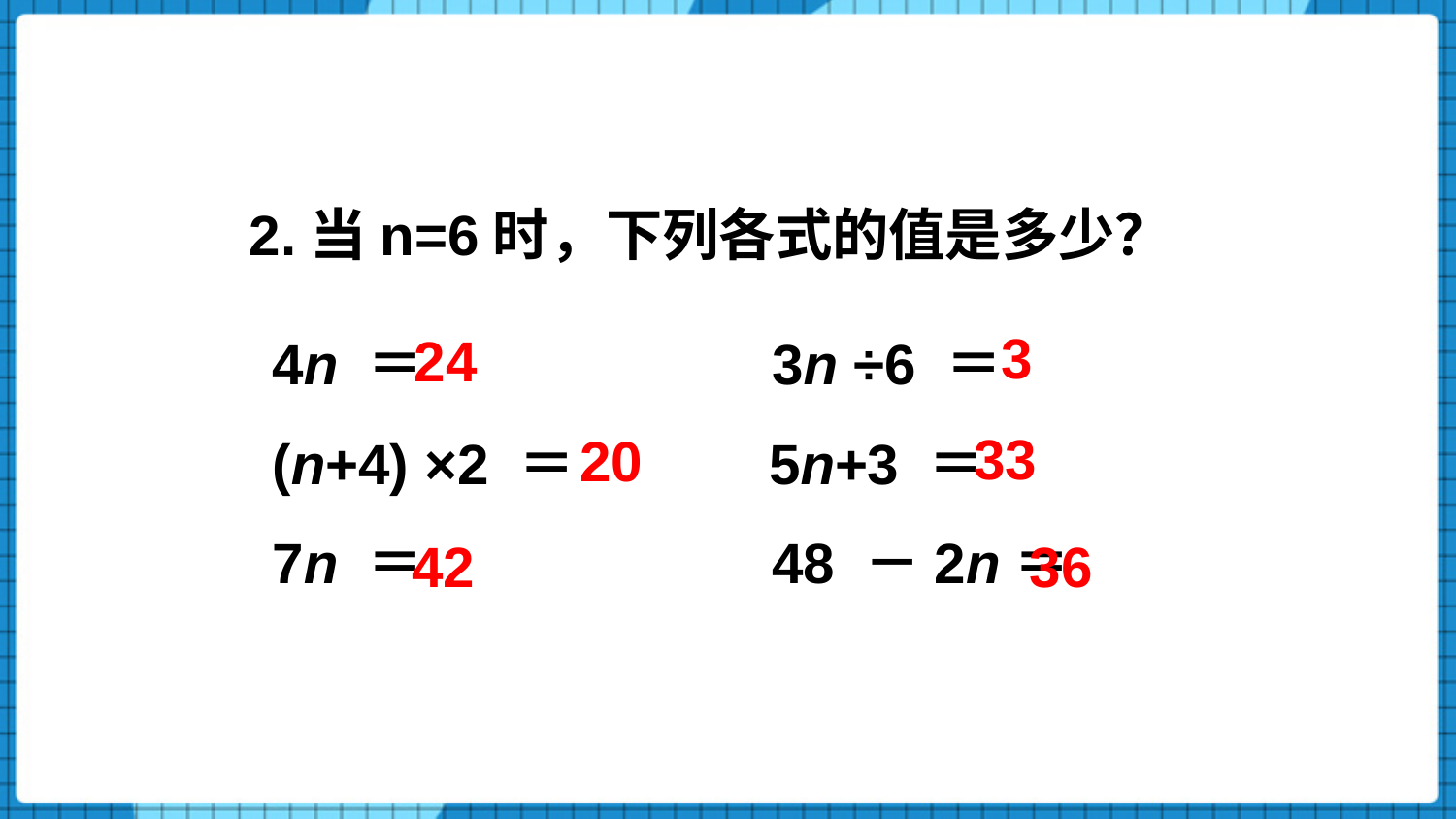

2.当n=6时，下列各式的值是多少？
3
4n ＝                          3n ÷6 ＝
(n+4) ×2 ＝              5n+3 ＝
7n ＝                          48 －2n＝

24
33
20
42
36